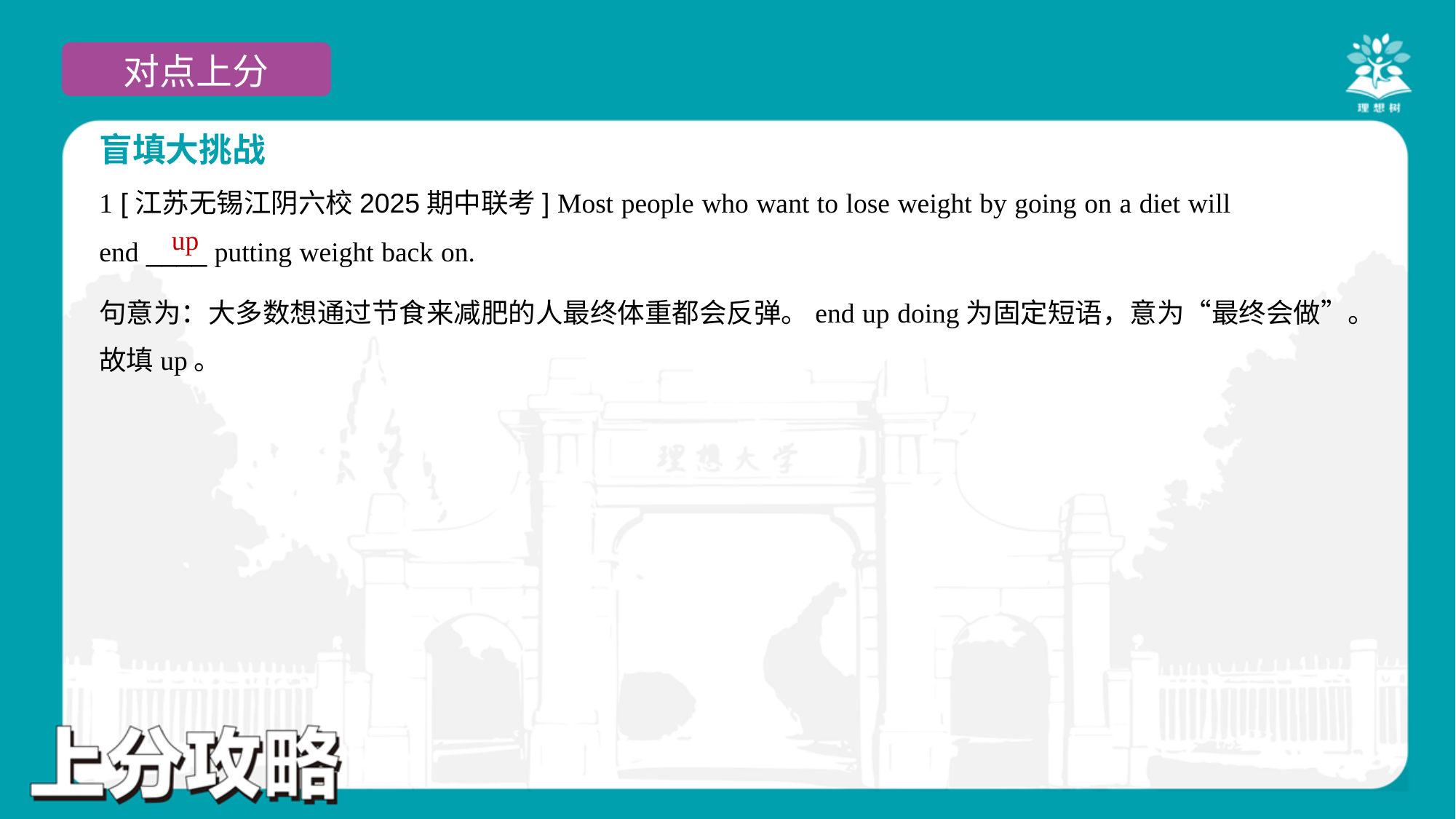

盲填大挑战
1 [江苏无锡江阴六校2025期中联考] Most people who want to lose weight by going on a diet will
end ____ putting weight back on.
up
句意为：大多数想通过节食来减肥的人最终体重都会反弹。end up doing为固定短语，意为“最终会做”。
故填up。